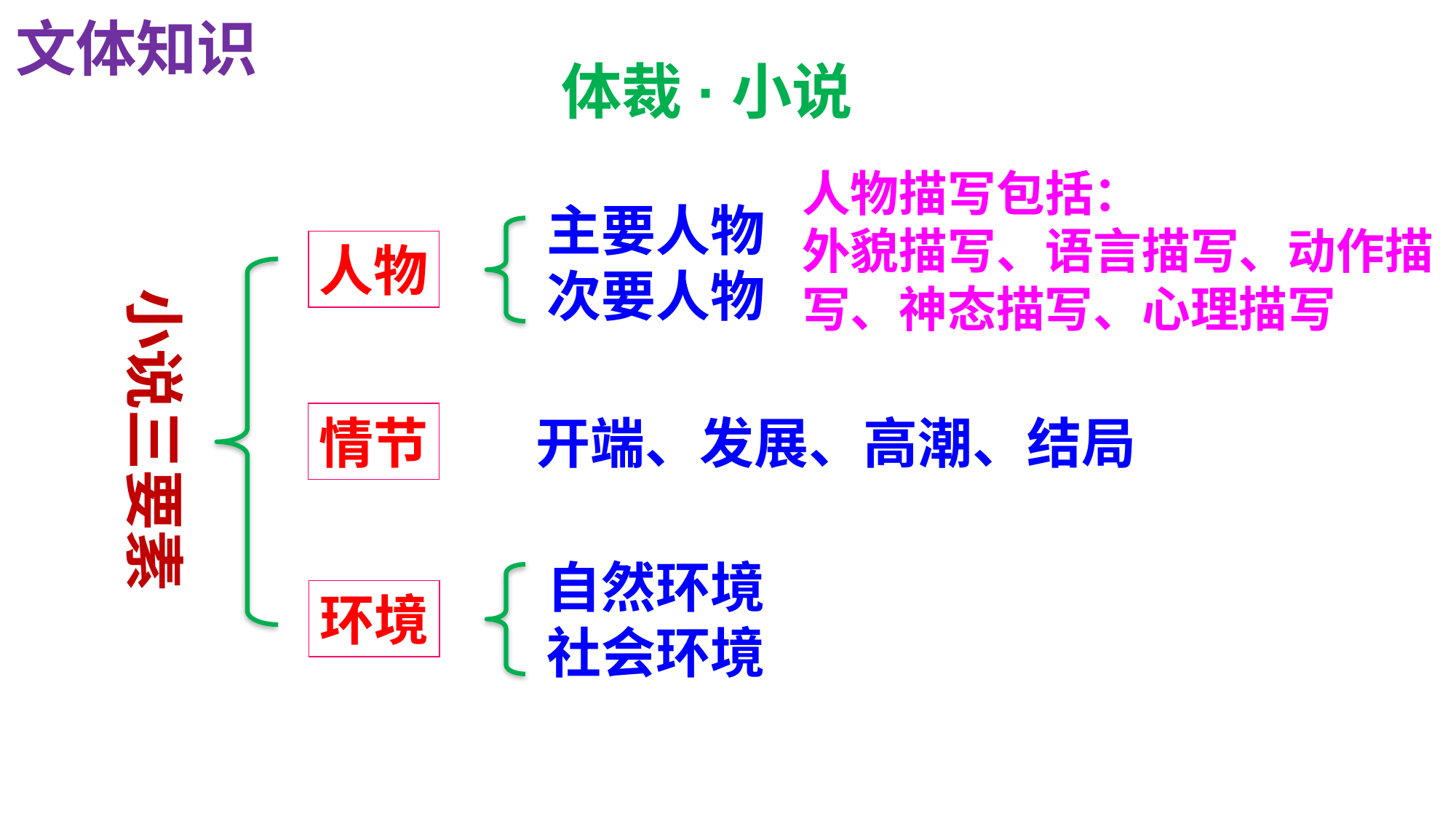

文体知识
体裁·小说
人物描写包括：
外貌描写、语言描写、动作描写、神态描写、心理描写
主要人物
次要人物

人物

小说三要素
开端、发展、高潮、结局
情节
自然环境
社会环境

环境